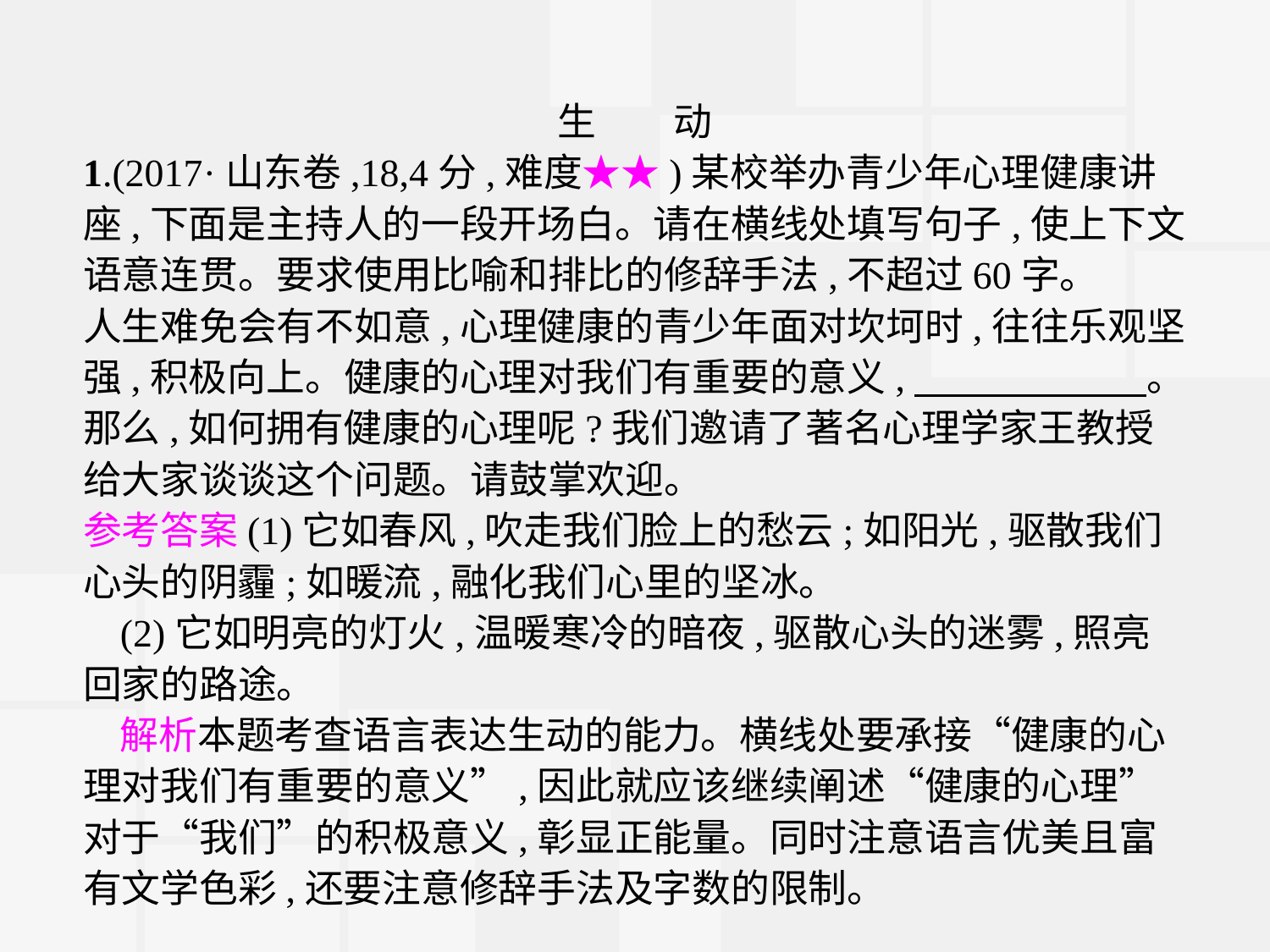

生　　动
1.(2017·山东卷,18,4分,难度★★)某校举办青少年心理健康讲座,下面是主持人的一段开场白。请在横线处填写句子,使上下文语意连贯。要求使用比喻和排比的修辞手法,不超过60字。
人生难免会有不如意,心理健康的青少年面对坎坷时,往往乐观坚强,积极向上。健康的心理对我们有重要的意义,　　　　　　。那么,如何拥有健康的心理呢?我们邀请了著名心理学家王教授给大家谈谈这个问题。请鼓掌欢迎。
参考答案(1)它如春风,吹走我们脸上的愁云;如阳光,驱散我们心头的阴霾;如暖流,融化我们心里的坚冰。
(2)它如明亮的灯火,温暖寒冷的暗夜,驱散心头的迷雾,照亮回家的路途。
解析本题考查语言表达生动的能力。横线处要承接“健康的心理对我们有重要的意义”,因此就应该继续阐述“健康的心理”对于“我们”的积极意义,彰显正能量。同时注意语言优美且富有文学色彩,还要注意修辞手法及字数的限制。